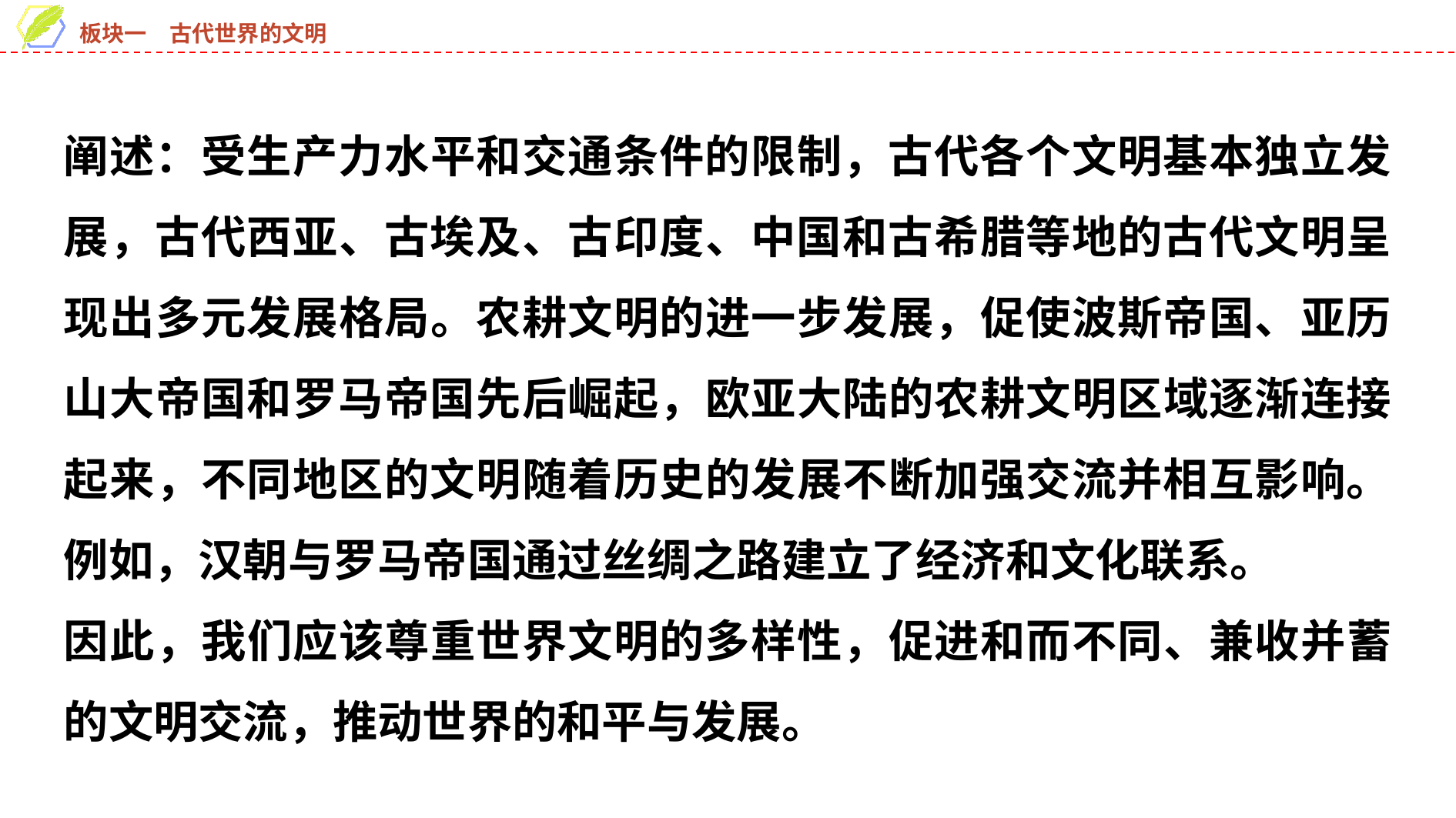

阐述：受生产力水平和交通条件的限制，古代各个文明基本独立发展，古代西亚、古埃及、古印度、中国和古希腊等地的古代文明呈现出多元发展格局。农耕文明的进一步发展，促使波斯帝国、亚历山大帝国和罗马帝国先后崛起，欧亚大陆的农耕文明区域逐渐连接起来，不同地区的文明随着历史的发展不断加强交流并相互影响。例如，汉朝与罗马帝国通过丝绸之路建立了经济和文化联系。
因此，我们应该尊重世界文明的多样性，促进和而不同、兼收并蓄的文明交流，推动世界的和平与发展。